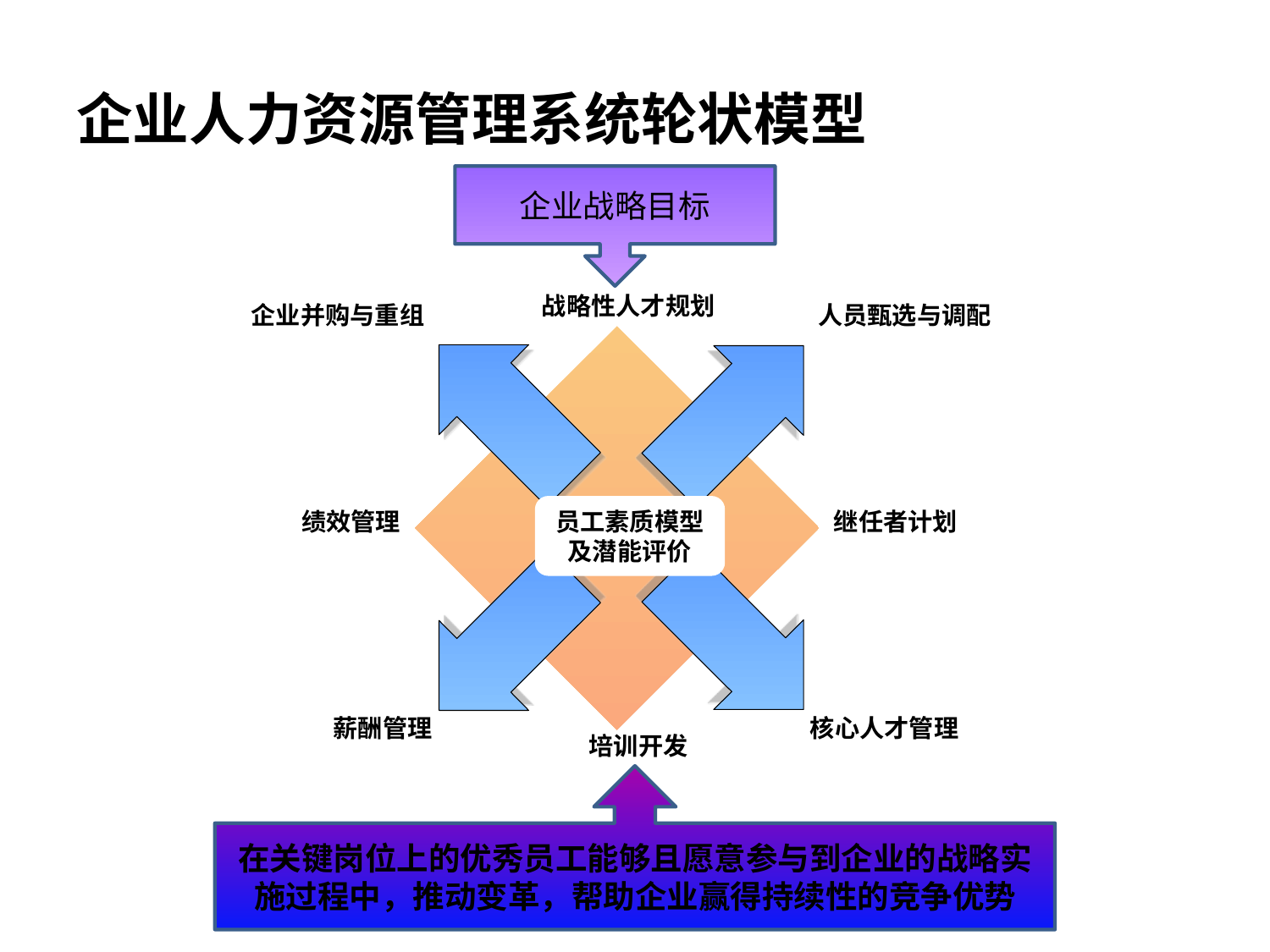

# 企业人力资源管理系统轮状模型
企业战略目标

战略性人才规划
企业并购与重组
人员甄选与调配

员工素质模型及潜能评价
绩效管理
继任者计划

薪酬管理
核心人才管理
培训开发
在关键岗位上的优秀员工能够且愿意参与到企业的战略实施过程中，推动变革，帮助企业赢得持续性的竞争优势